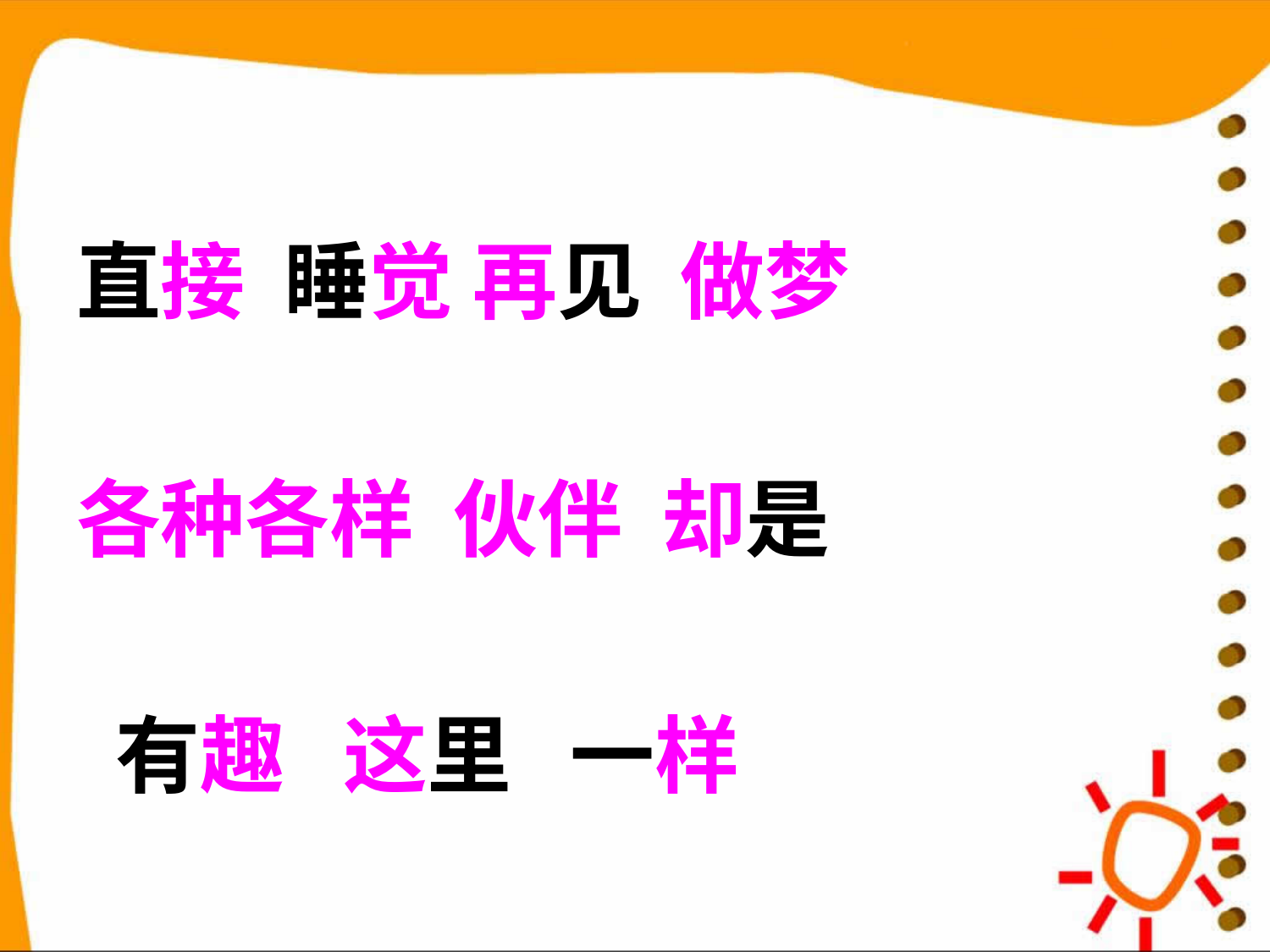

#
直接  睡觉 再见  做梦

各种各样  伙伴  却是

 有趣   这里   一样